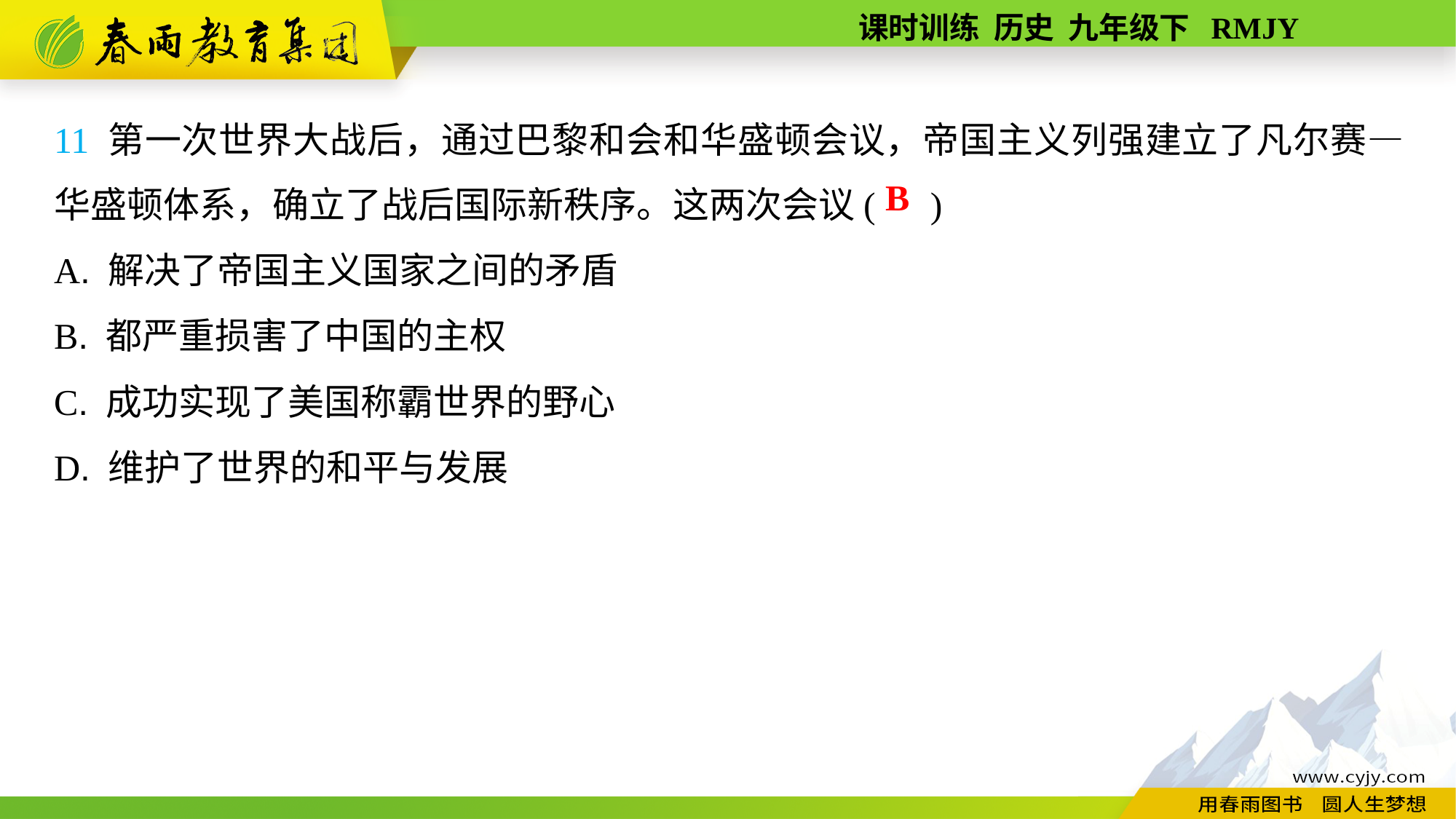

11 第一次世界大战后，通过巴黎和会和华盛顿会议，帝国主义列强建立了凡尔赛—华盛顿体系，确立了战后国际新秩序。这两次会议(      )
A. 解决了帝国主义国家之间的矛盾
B. 都严重损害了中国的主权
C. 成功实现了美国称霸世界的野心
D. 维护了世界的和平与发展
B